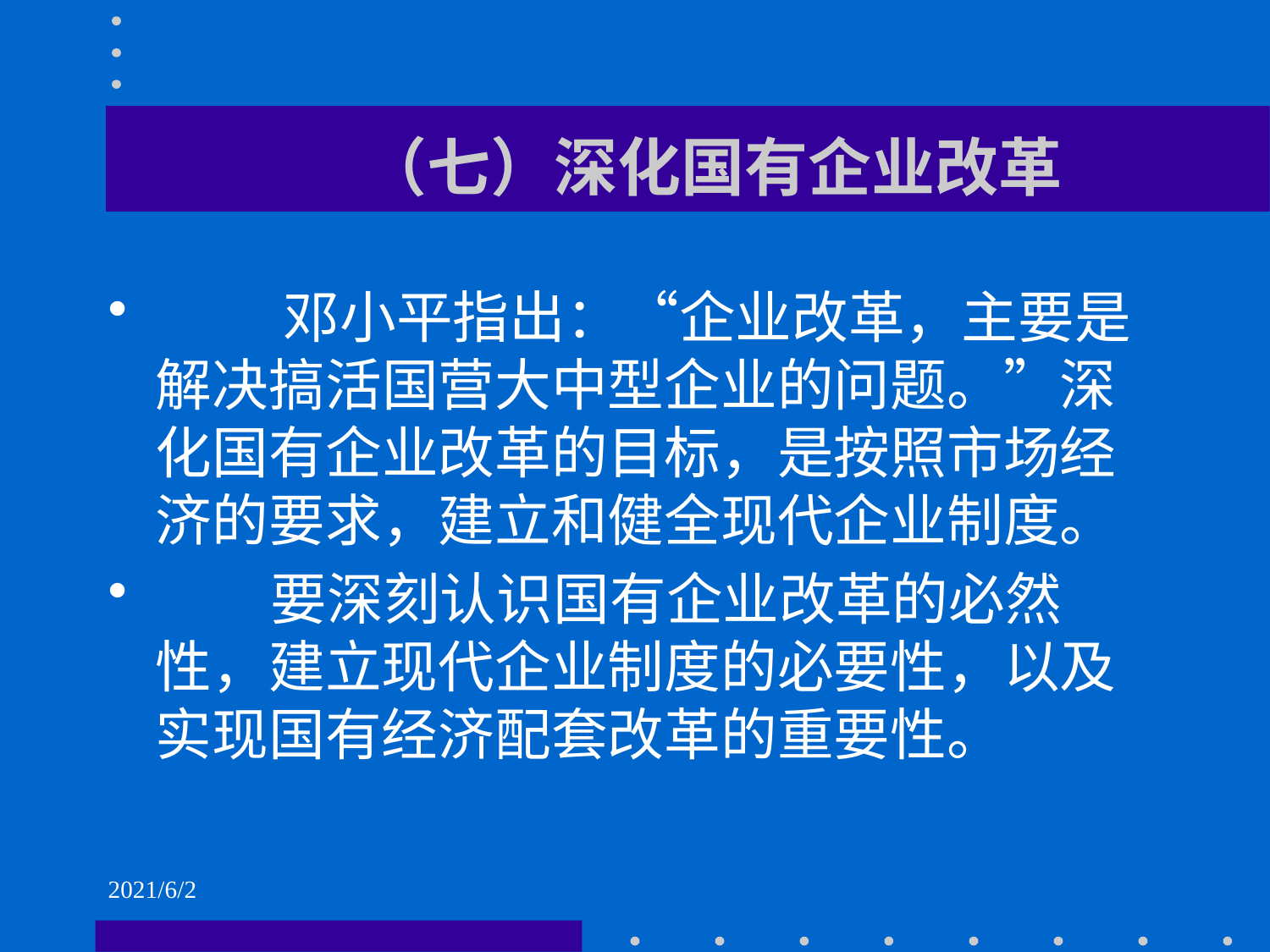

# （七）深化国有企业改革
         邓小平指出：“企业改革，主要是解决搞活国营大中型企业的问题。”深化国有企业改革的目标，是按照市场经济的要求，建立和健全现代企业制度。
        要深刻认识国有企业改革的必然性，建立现代企业制度的必要性，以及实现国有经济配套改革的重要性。

2021/6/2